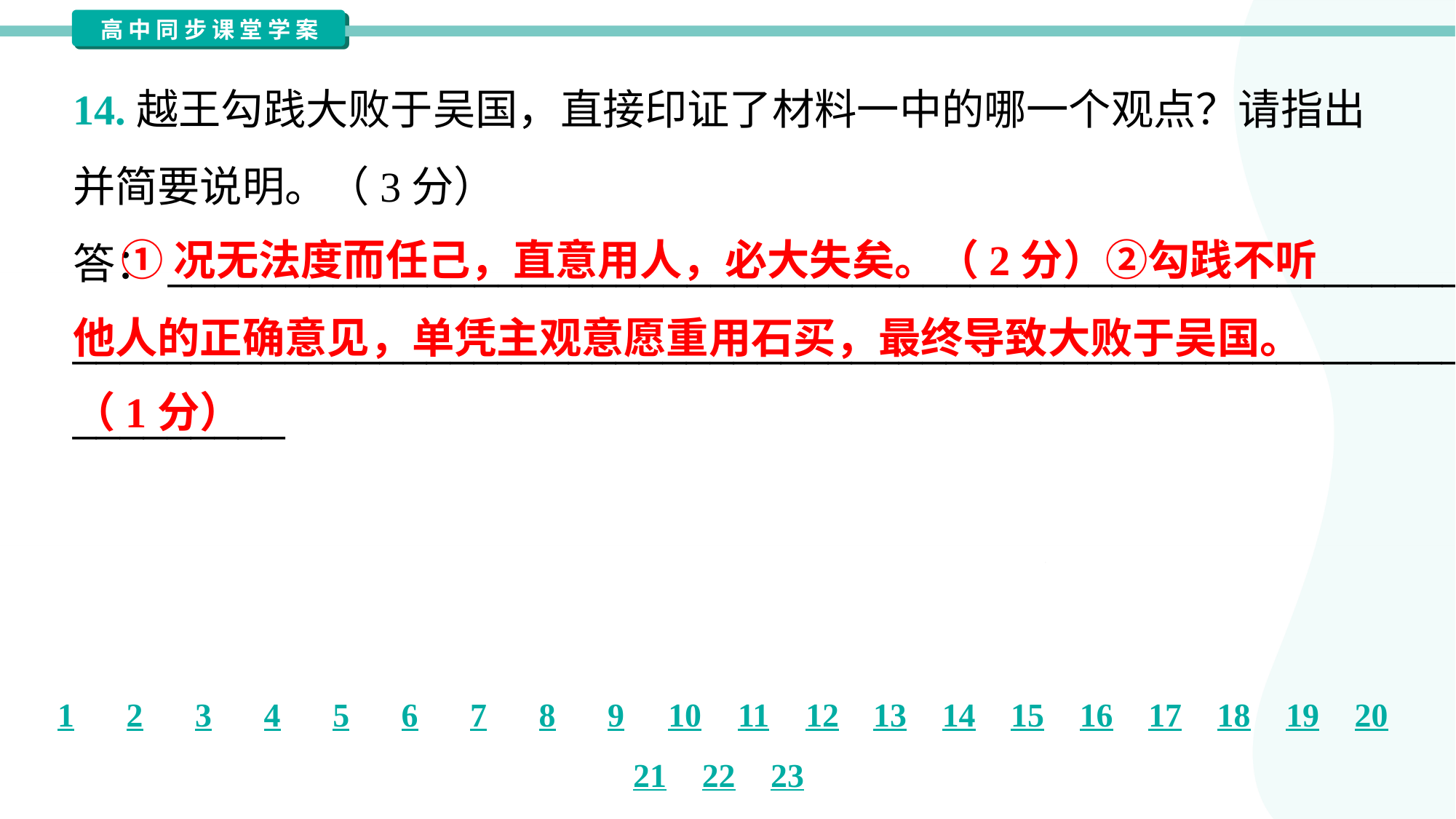

14.越王勾践大败于吴国，直接印证了材料一中的哪一个观点？请指出
并简要说明。（3分）
答：_________________________________________________________
_____________________________________________________________
_________
     ①况无法度而任己，直意用人，必大失矣。（2分）②勾践不听
他人的正确意见，单凭主观意愿重用石买，最终导致大败于吴国。
（1分）